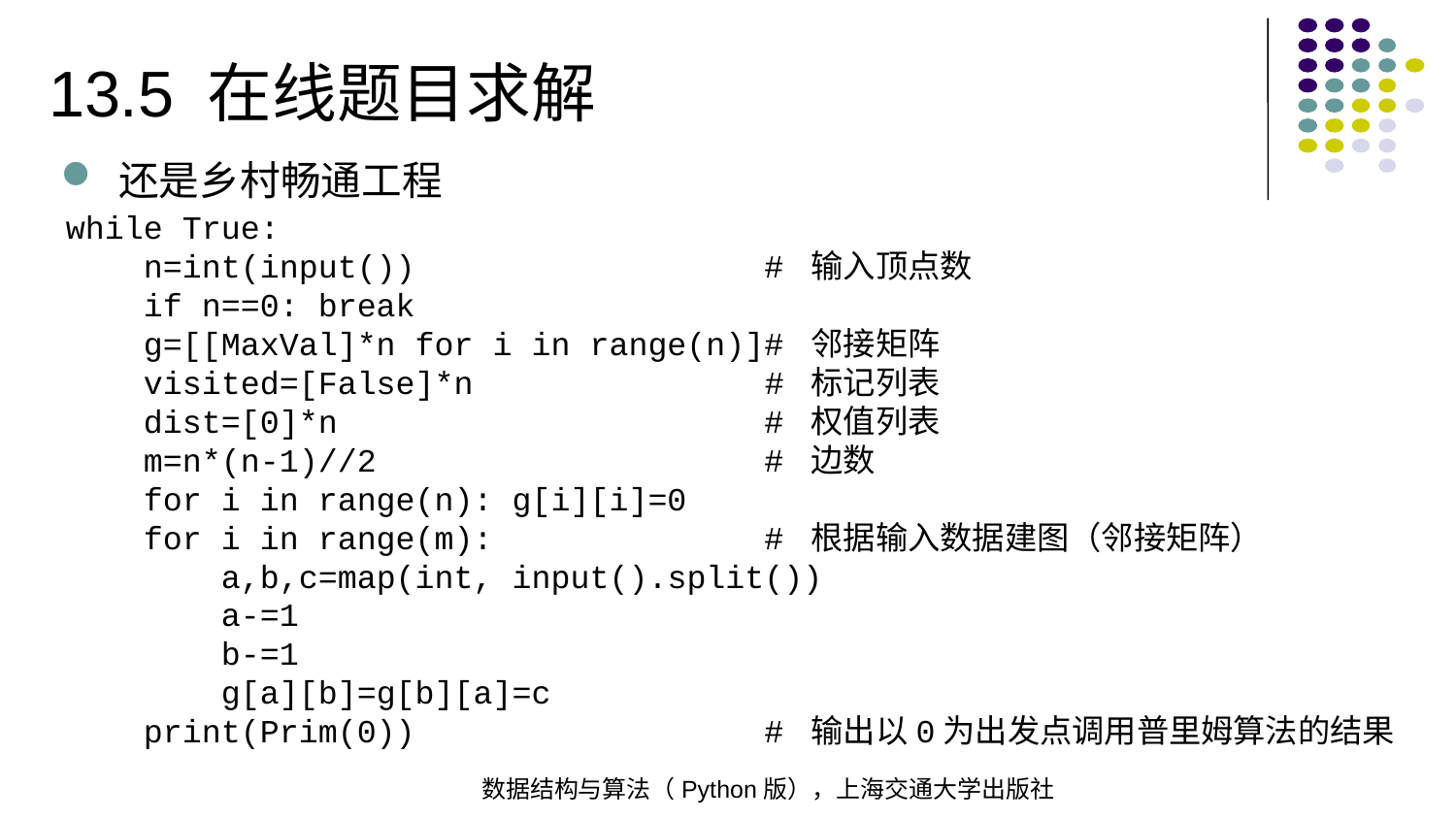

13.5 在线题目求解
还是乡村畅通工程
while True:
    n=int(input())                  # 输入顶点数
    if n==0: break
    g=[[MaxVal]*n for i in range(n)]# 邻接矩阵
    visited=[False]*n               # 标记列表
    dist=[0]*n                      # 权值列表
    m=n*(n-1)//2                    # 边数
    for i in range(n): g[i][i]=0
    for i in range(m):              # 根据输入数据建图（邻接矩阵）
        a,b,c=map(int, input().split())
        a-=1
        b-=1
        g[a][b]=g[b][a]=c
    print(Prim(0))                  # 输出以0为出发点调用普里姆算法的结果